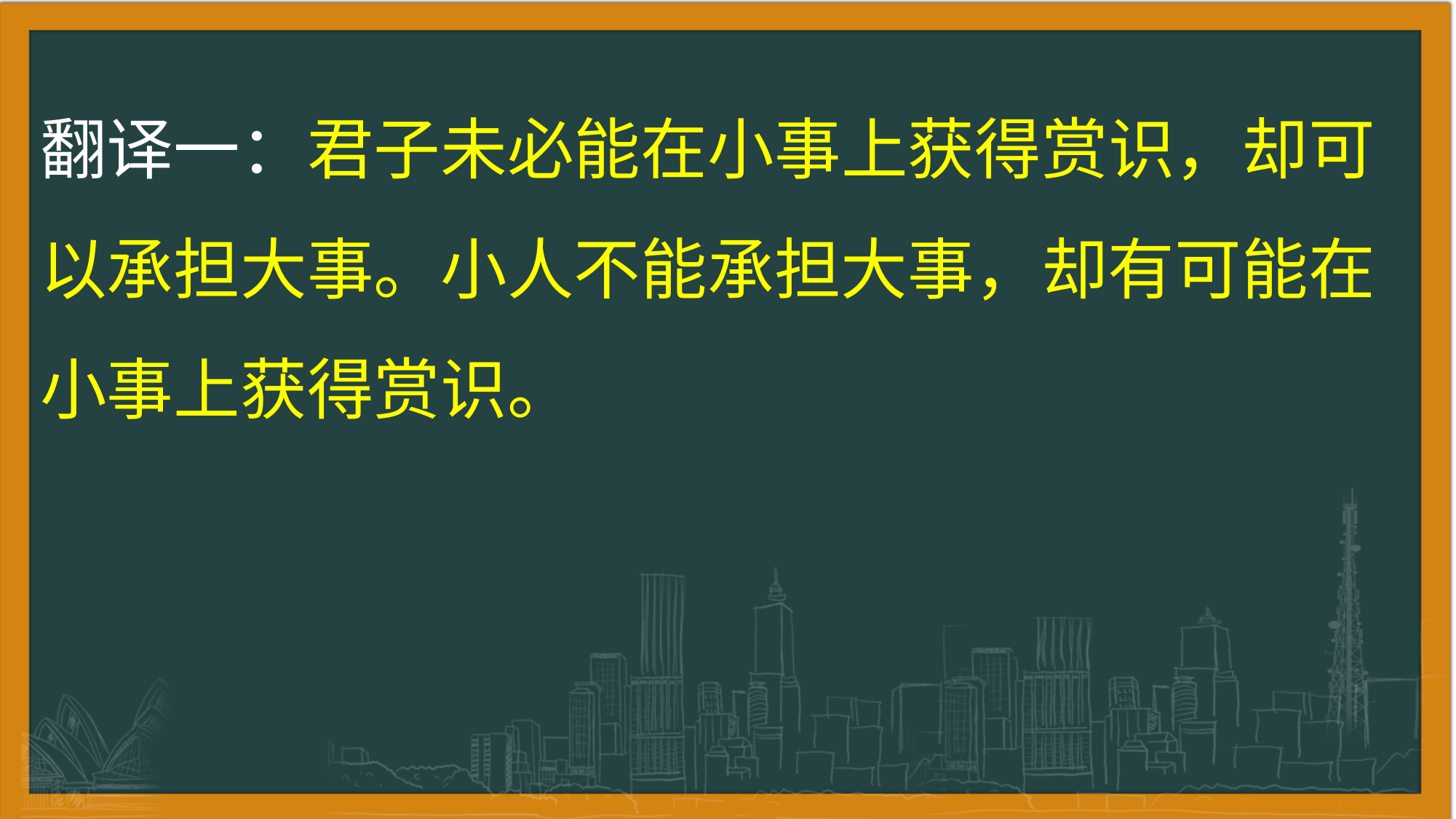

翻译一：君子未必能在小事上获得赏识，却可以承担大事。小人不能承担大事，却有可能在小事上获得赏识。